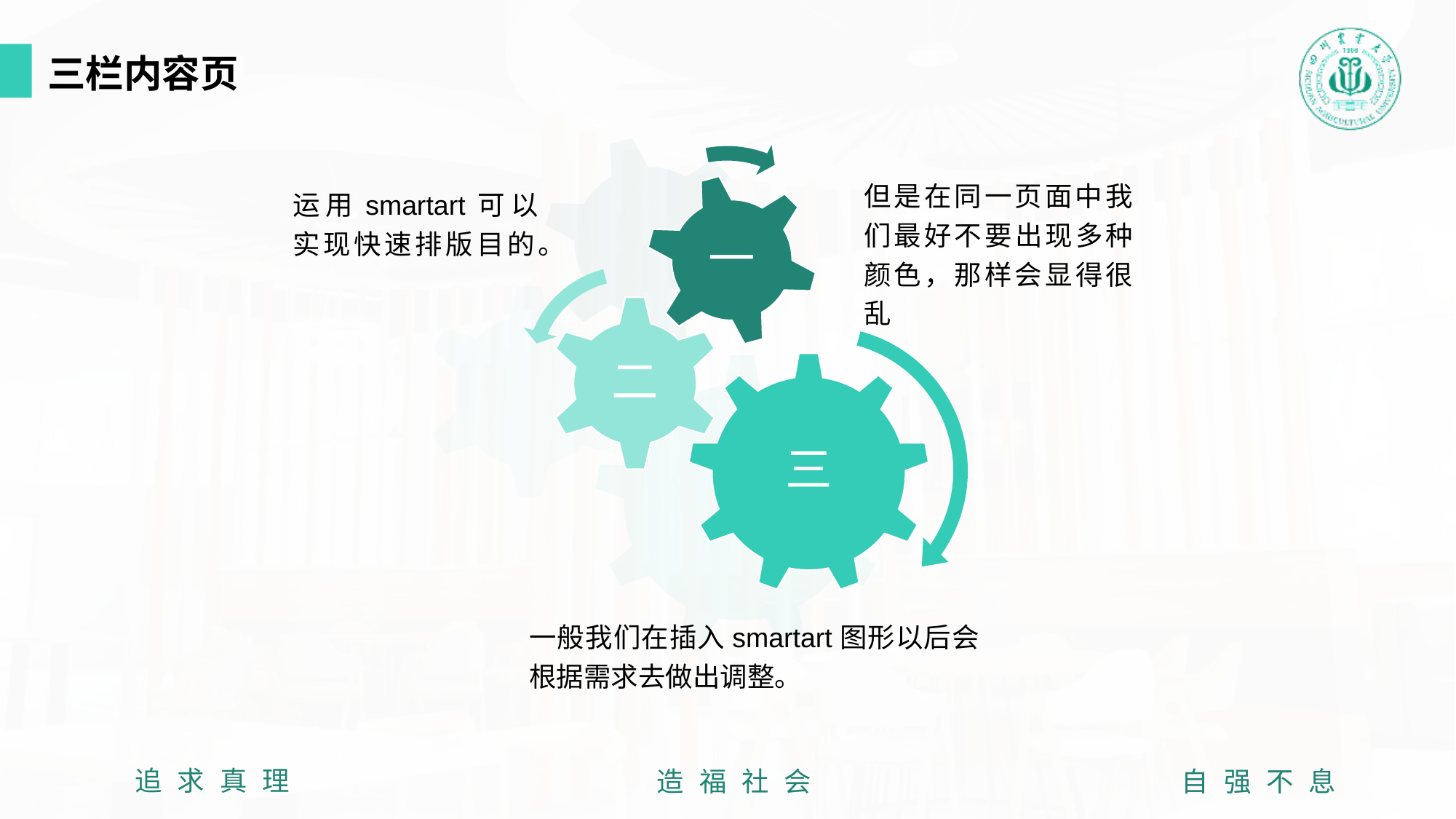

三栏内容页

一

二

三
但是在同一页面中我们最好不要出现多种颜色，那样会显得很乱
运用smartart可以实现快速排版目的。
一般我们在插入smartart图形以后会根据需求去做出调整。